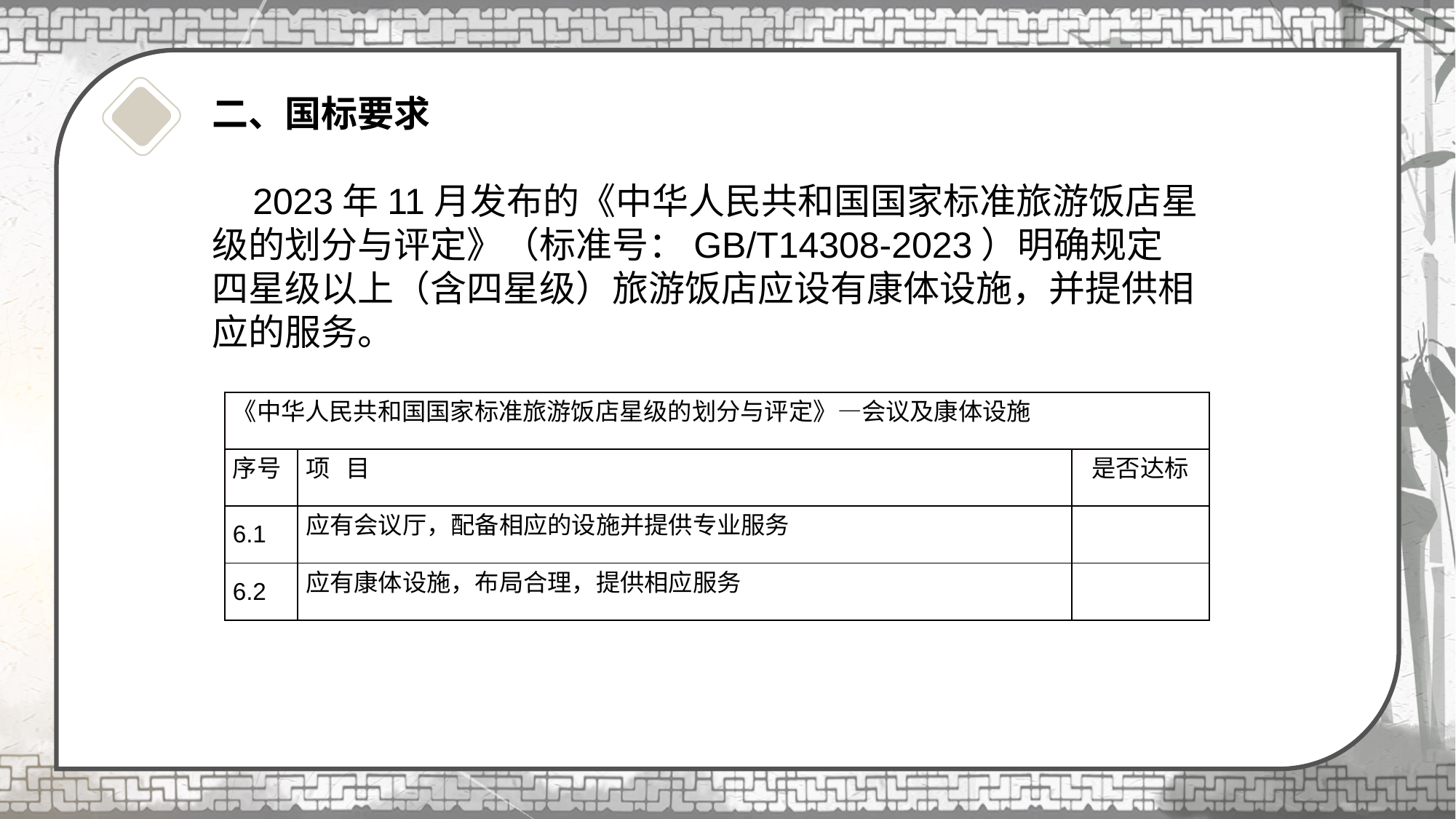

二、国标要求

    2023年11月发布的《中华人民共和国国家标准旅游饭店星级的划分与评定》（标准号：GB/T14308-2023）明确规定四星级以上（含四星级）旅游饭店应设有康体设施，并提供相应的服务。
| 《中华人民共和国国家标准旅游饭店星级的划分与评定》—会议及康体设施 |  |  |
| --- | --- | --- |
| 序号 | 项 目 | 是否达标 |
| 6.1 | 应有会议厅，配备相应的设施并提供专业服务 |  |
| 6.2 | 应有康体设施，布局合理，提供相应服务 |  |
|  |  |  |